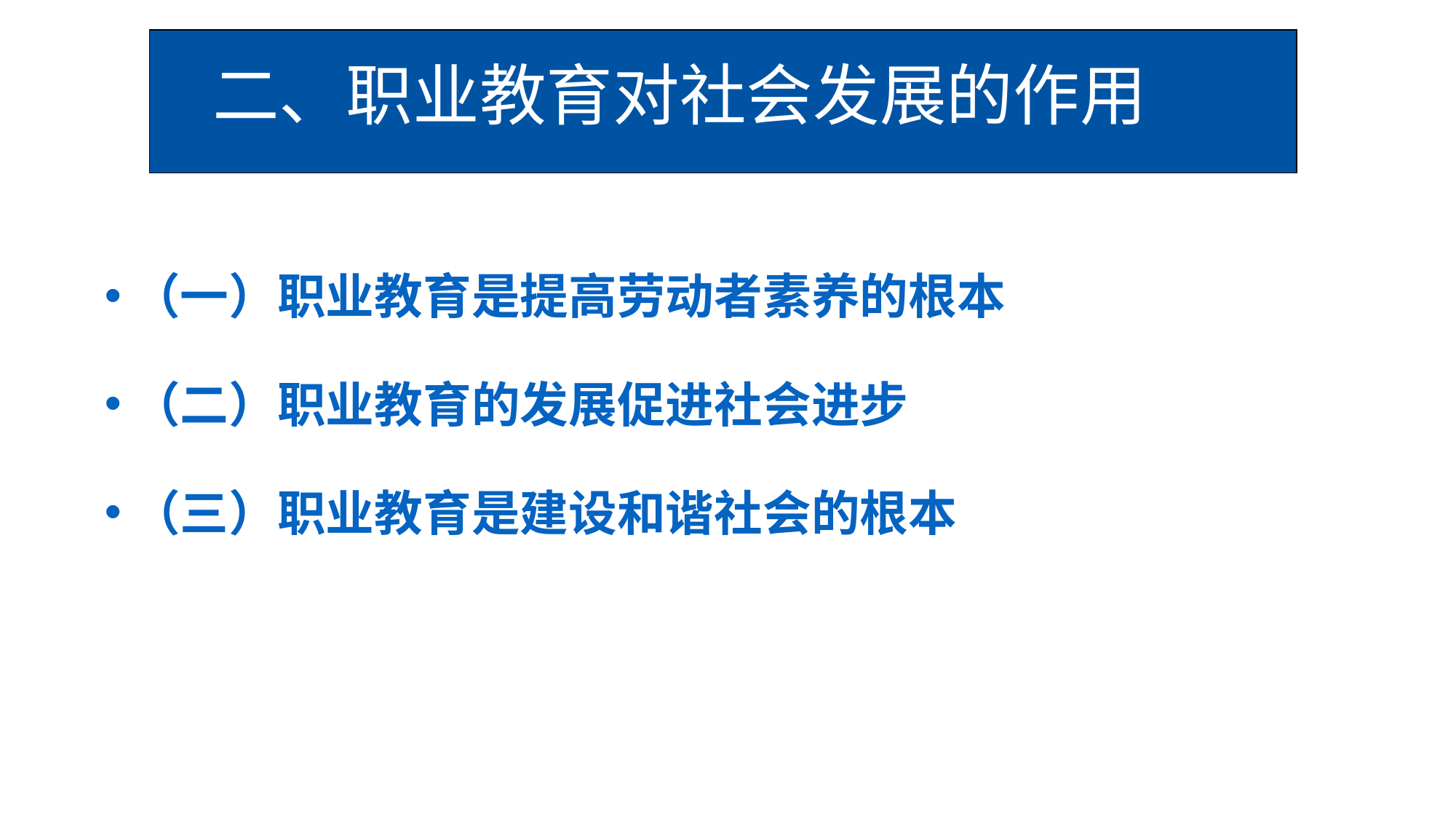

二、职业教育对社会发展的作用

（一）职业教育是提高劳动者素养的根本
（二）职业教育的发展促进社会进步
（三）职业教育是建设和谐社会的根本